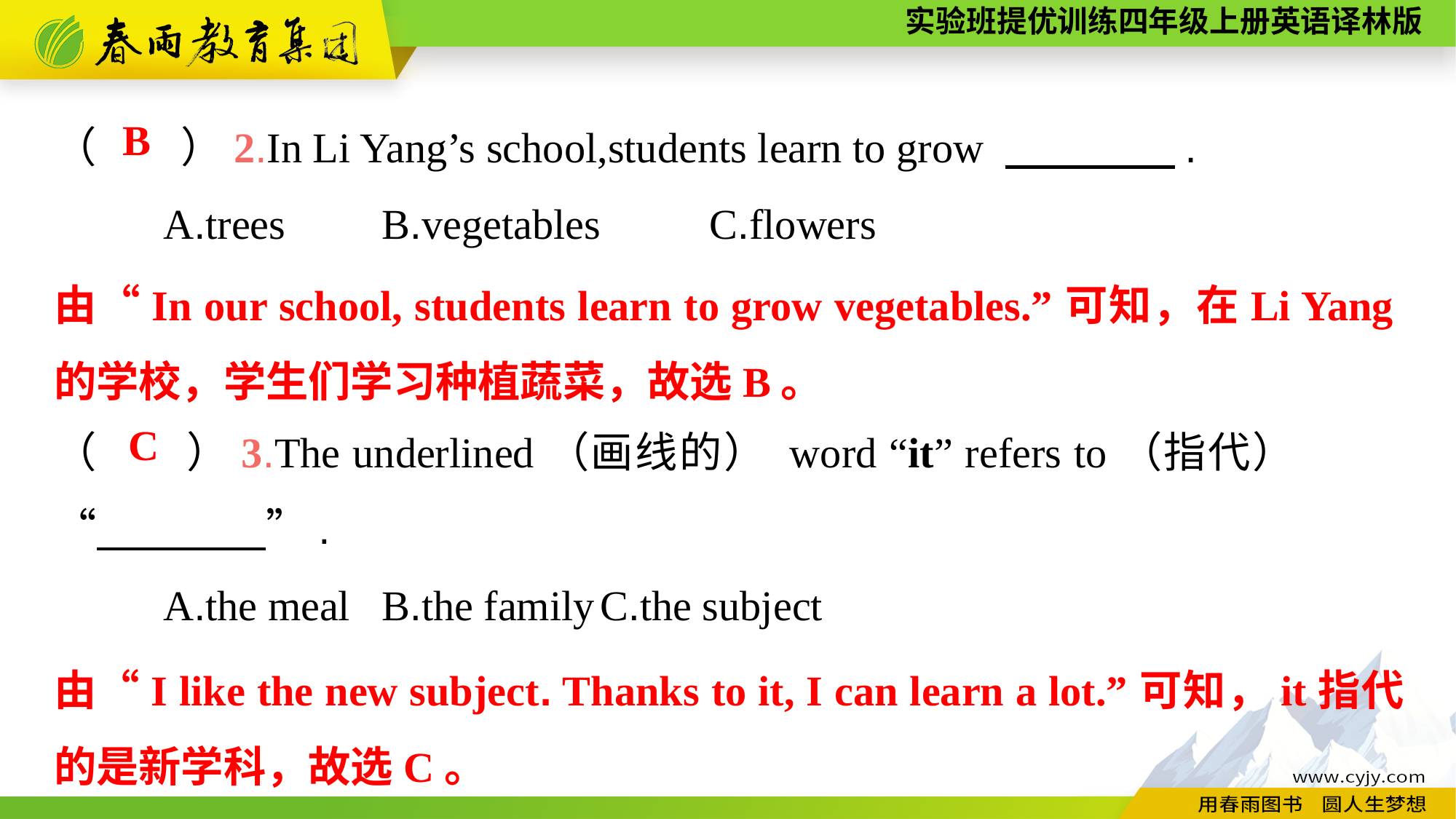

（　　）2.In Li Yang’s school,students learn to grow 　　　　.
	A.trees	B.vegetables	C.flowers

（　　）3.The underlined（画线的） word “it” refers to（指代） 	“　　　　”.
	A.the meal	B.the family	C.the subject
B
由“In our school, students learn to grow vegetables.”可知，在Li Yang的学校，学生们学习种植蔬菜，故选B。
C
由“I like the new subject. Thanks to it, I can learn a lot.”可知，it指代的是新学科，故选C。